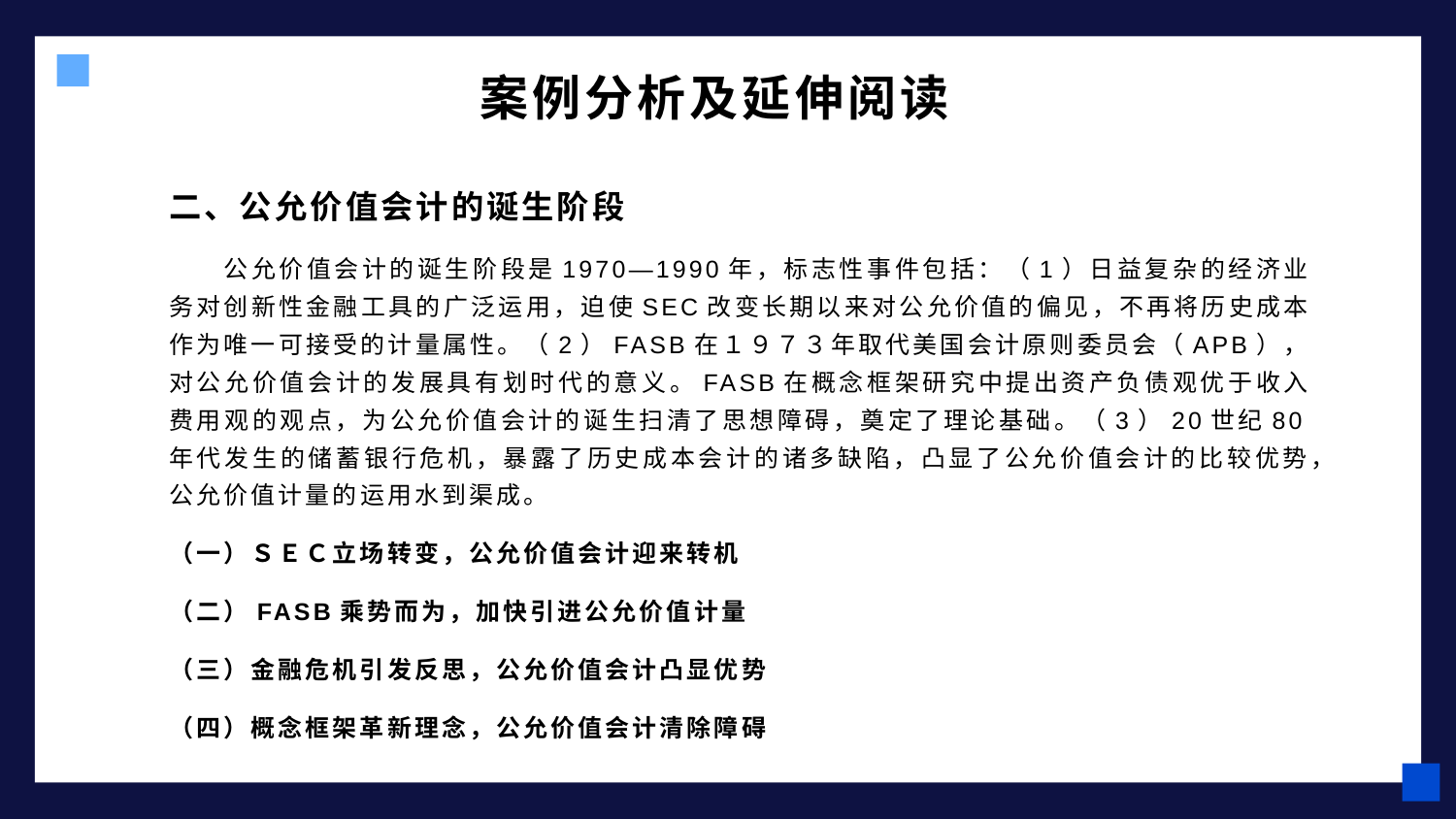

# 案例分析及延伸阅读
二、公允价值会计的诞生阶段
公允价值会计的诞生阶段是1970—1990年，标志性事件包括：（1）日益复杂的经济业务对创新性金融工具的广泛运用，迫使SEC改变长期以来对公允价值的偏见，不再将历史成本作为唯一可接受的计量属性。（2）FASB在１９７３年取代美国会计原则委员会（APB），对公允价值会计的发展具有划时代的意义。FASB在概念框架研究中提出资产负债观优于收入费用观的观点，为公允价值会计的诞生扫清了思想障碍，奠定了理论基础。（3）20世纪80年代发生的储蓄银行危机，暴露了历史成本会计的诸多缺陷，凸显了公允价值会计的比较优势，公允价值计量的运用水到渠成。
（一）ＳＥＣ立场转变，公允价值会计迎来转机
（二）FASB乘势而为，加快引进公允价值计量
（三）金融危机引发反思，公允价值会计凸显优势
（四）概念框架革新理念，公允价值会计清除障碍